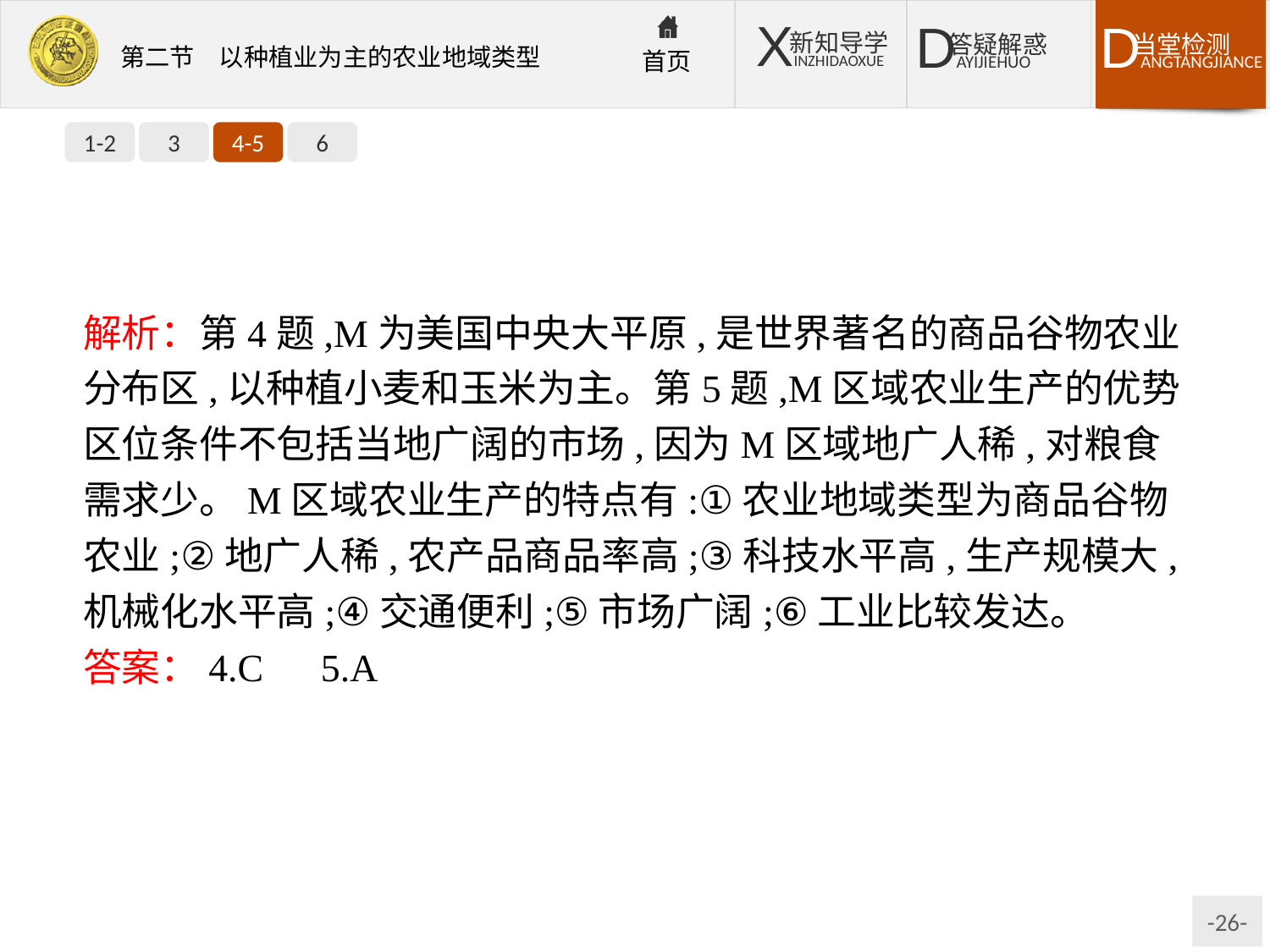

1-2
3
4-5
6
解析：第4题,M为美国中央大平原,是世界著名的商品谷物农业分布区,以种植小麦和玉米为主。第5题,M区域农业生产的优势区位条件不包括当地广阔的市场,因为M区域地广人稀,对粮食需求少。M区域农业生产的特点有:①农业地域类型为商品谷物农业;②地广人稀,农产品商品率高;③科技水平高,生产规模大,机械化水平高;④交通便利;⑤市场广阔;⑥工业比较发达。
答案：4.C　5.A